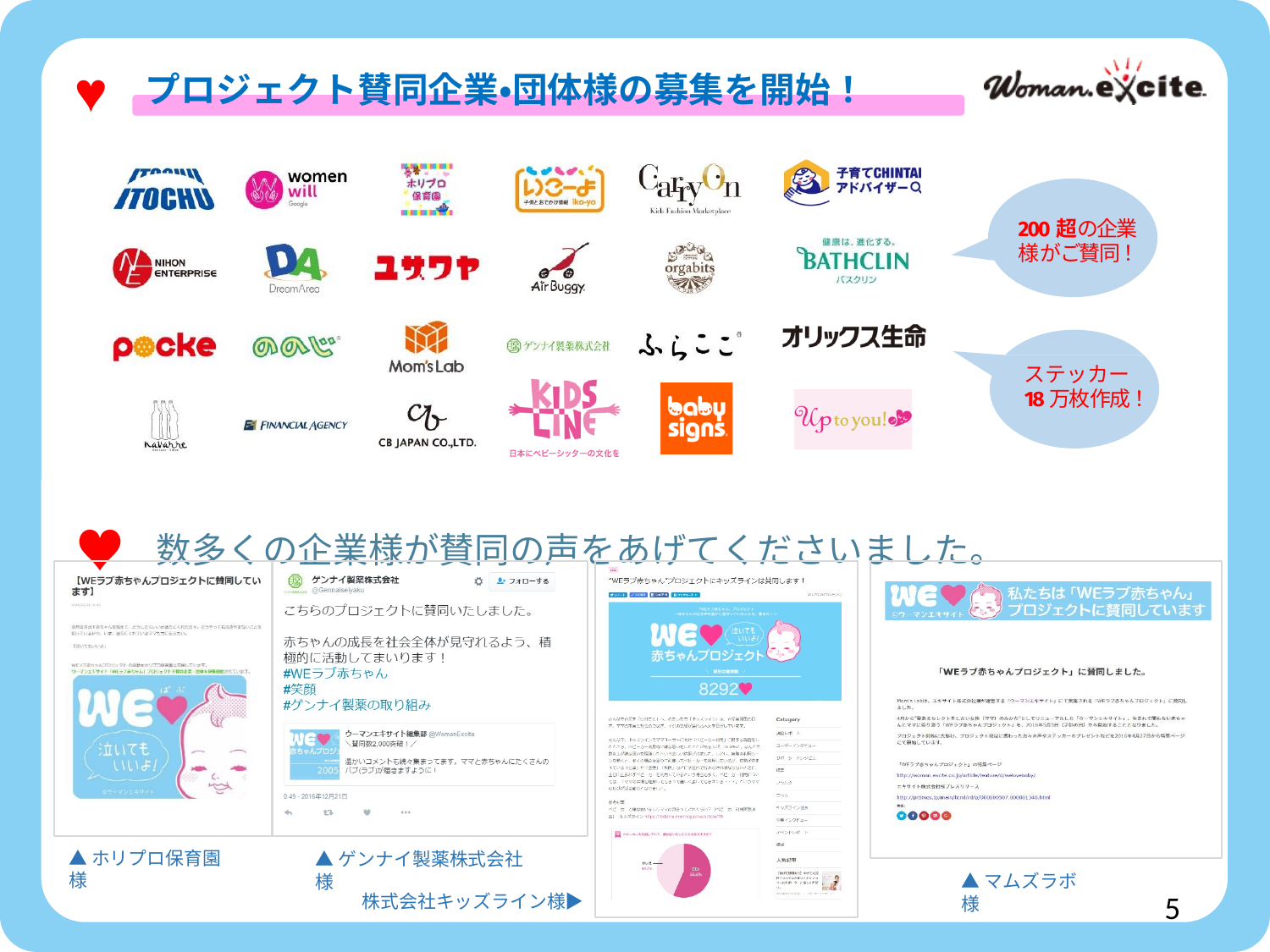

プロジェクト賛同企業・団体様の募集を開始！

200超の企業様 がご賛同！

ステッカー
18万枚作成！

♥ 数多くの企業様が賛同の声をあげてくださいました。

▲ホリプロ保育園様
▲ゲンナイ製薬株式会社様
▲マムズラボ様
株式会社キッズライン様▶︎
5